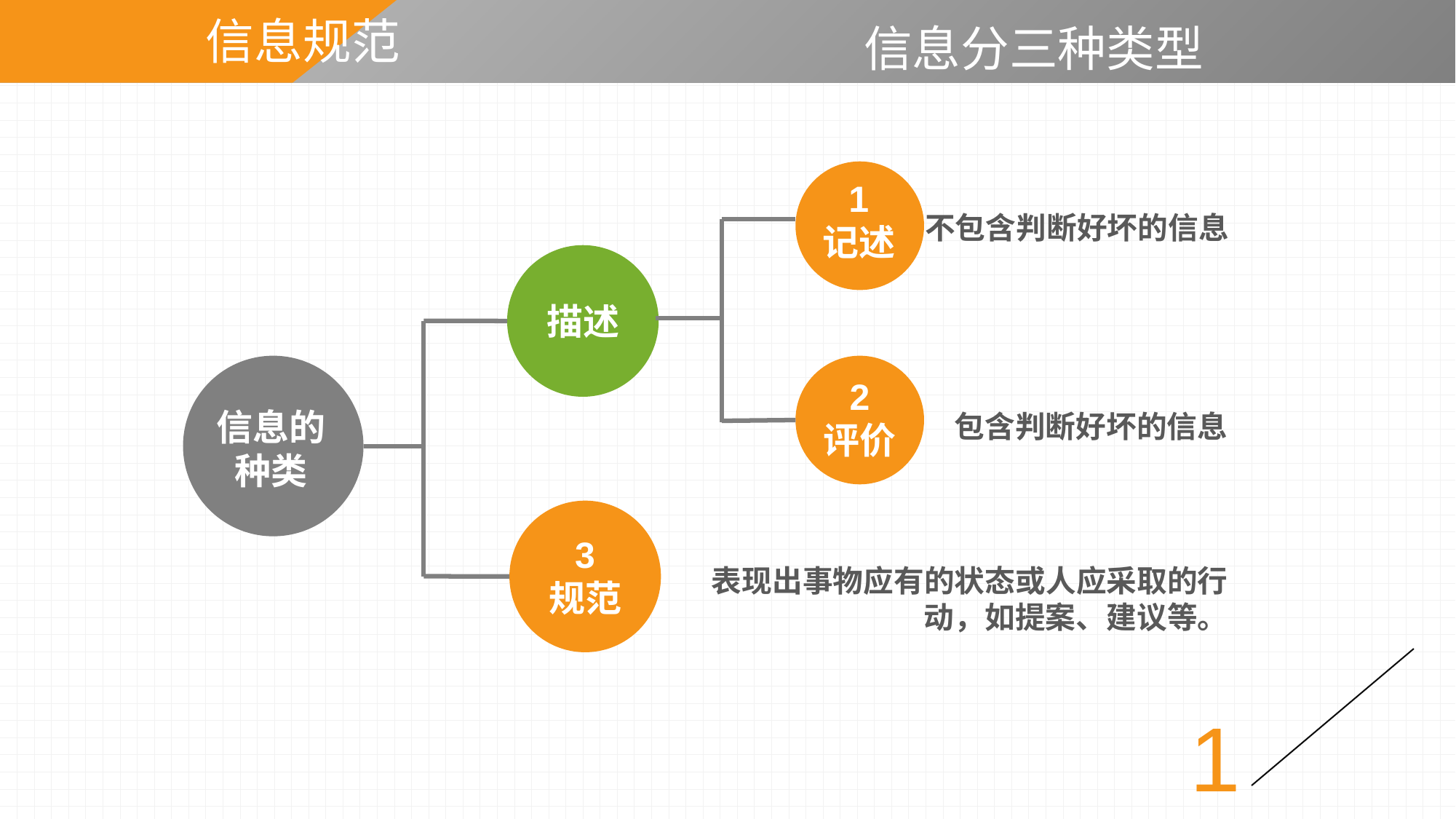

信息规范
信息分三种类型

1
记述
不包含判断好坏的信息

描述

2
评价
信息的种类
包含判断好坏的信息

3
规范
表现出事物应有的状态或人应采取的行动，如提案、建议等。
1